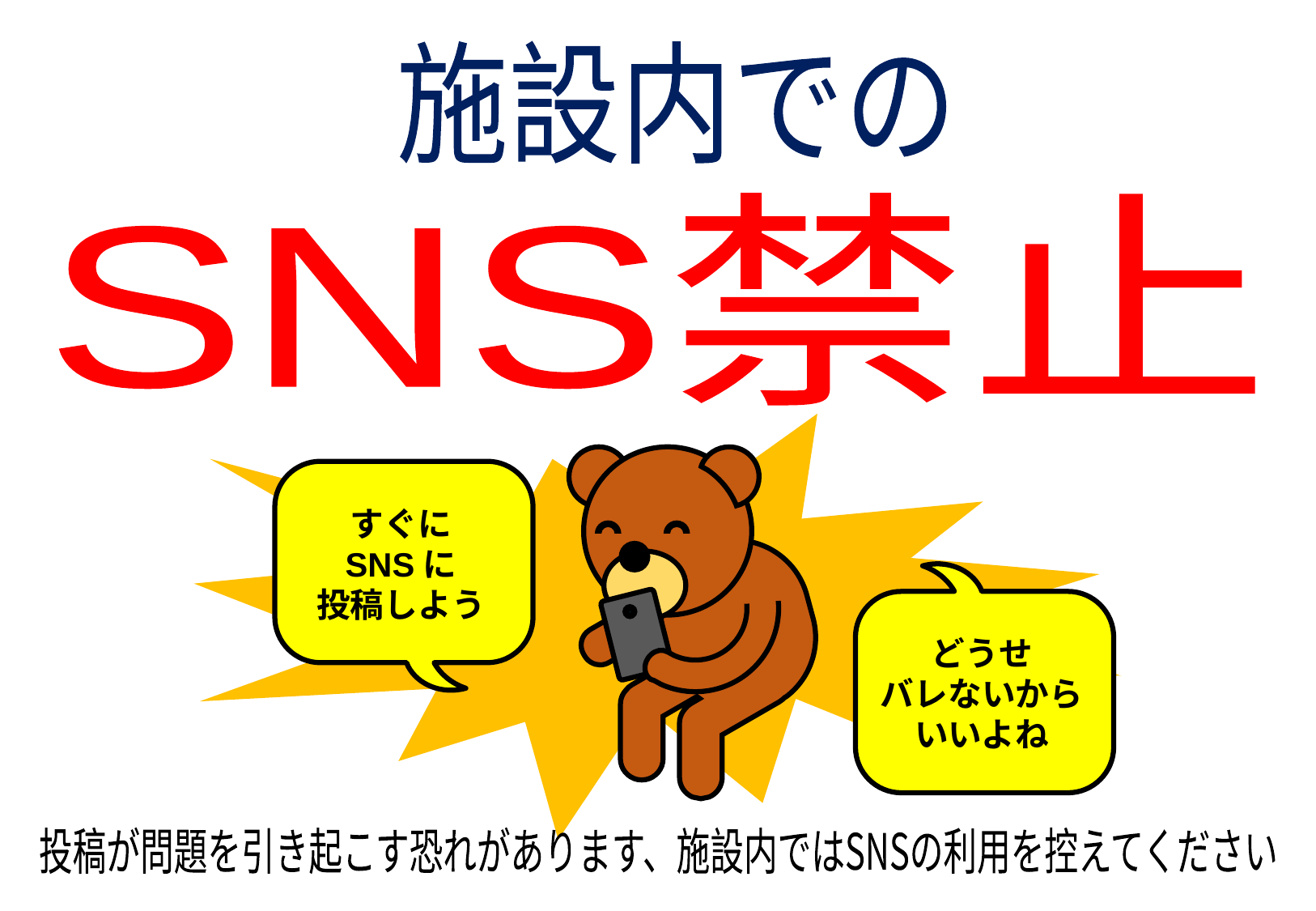

施設内での
SNS禁止

すぐに
SNSに
投稿しよう

どうせ
バレないから
いいよね
投稿が問題を引き起こす恐れがあります、施設内ではSNSの利用を控えてください